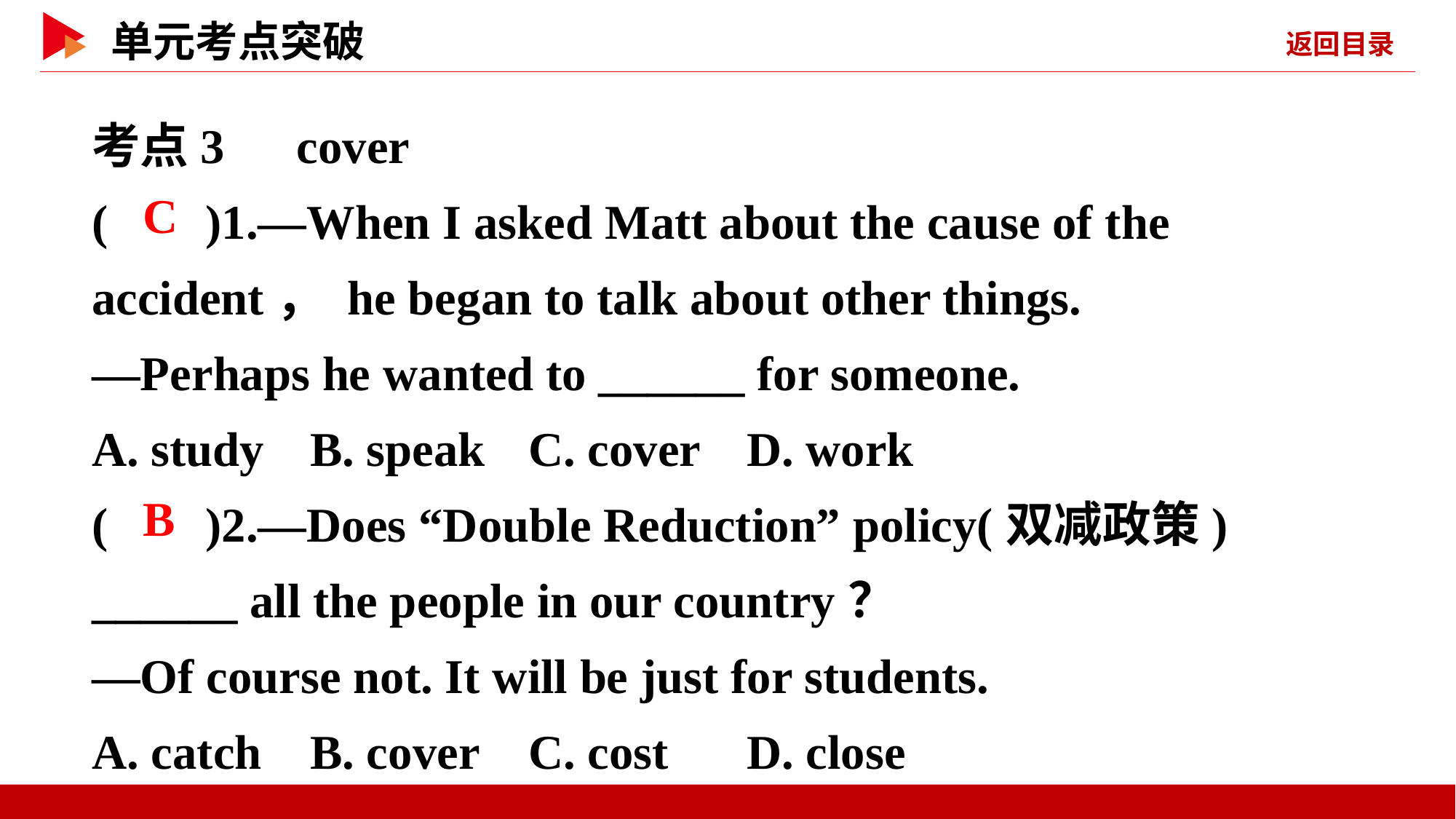

考点3　cover
(        )1.—When I asked Matt about the cause of the accident， he began to talk about other things.
—Perhaps he wanted to ______ for someone.
A. study	B. speak	C. cover	D. work
(        )2.—Does “Double Reduction” policy(双减政策) ______ all the people in our country？
—Of course not. It will be just for students.
A. catch	B. cover	C. cost	D. close
   C
   B